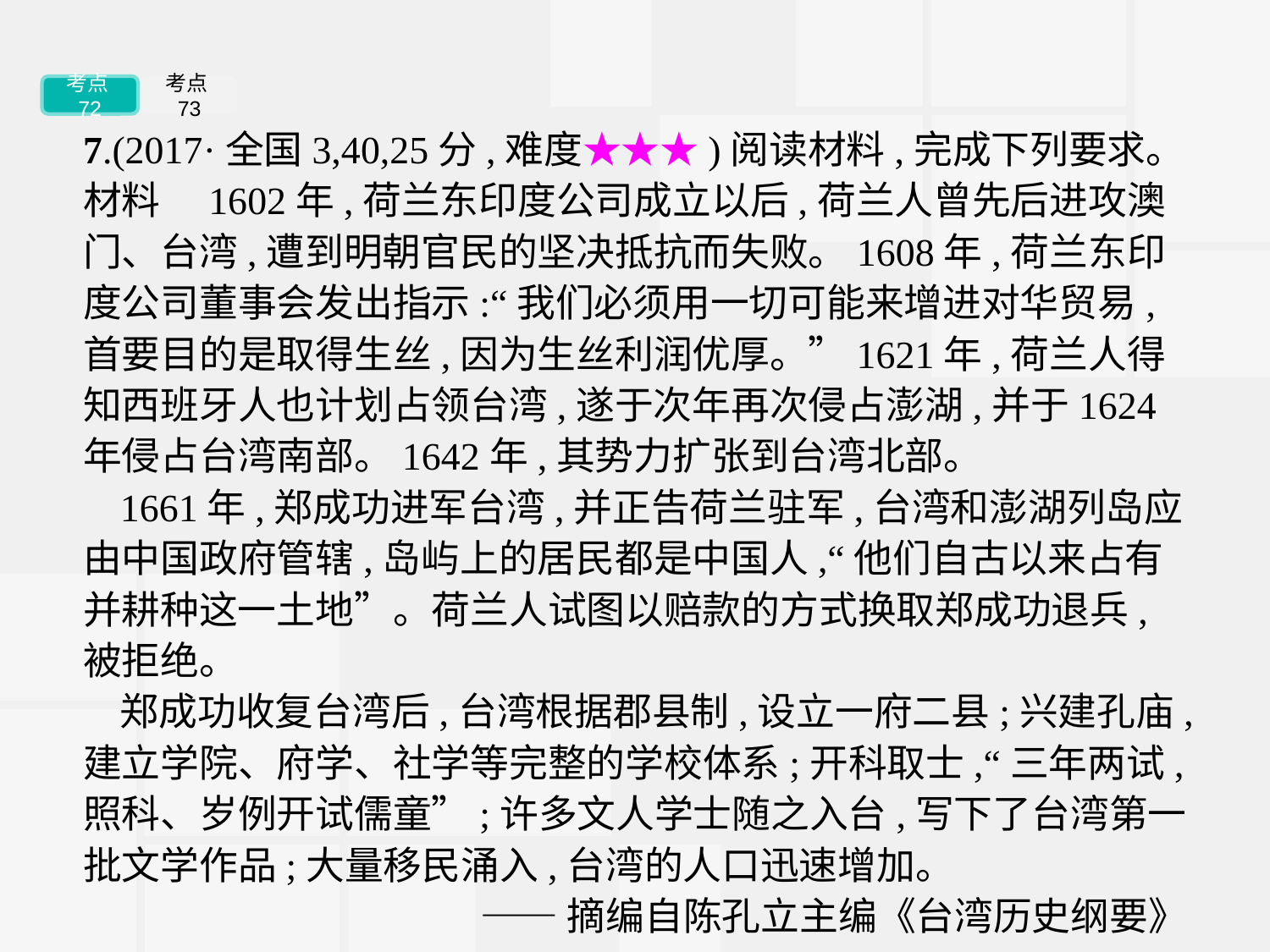

考点72
考点73
7.(2017·全国3,40,25分,难度★★★)阅读材料,完成下列要求。
材料　1602年,荷兰东印度公司成立以后,荷兰人曾先后进攻澳门、台湾,遭到明朝官民的坚决抵抗而失败。1608年,荷兰东印度公司董事会发出指示:“我们必须用一切可能来增进对华贸易,首要目的是取得生丝,因为生丝利润优厚。”1621年,荷兰人得知西班牙人也计划占领台湾,遂于次年再次侵占澎湖,并于1624年侵占台湾南部。1642年,其势力扩张到台湾北部。
1661年,郑成功进军台湾,并正告荷兰驻军,台湾和澎湖列岛应由中国政府管辖,岛屿上的居民都是中国人,“他们自古以来占有并耕种这一土地”。荷兰人试图以赔款的方式换取郑成功退兵,被拒绝。
郑成功收复台湾后,台湾根据郡县制,设立一府二县;兴建孔庙,建立学院、府学、社学等完整的学校体系;开科取士,“三年两试,照科、岁例开试儒童”;许多文人学士随之入台,写下了台湾第一批文学作品;大量移民涌入,台湾的人口迅速增加。
——摘编自陈孔立主编《台湾历史纲要》